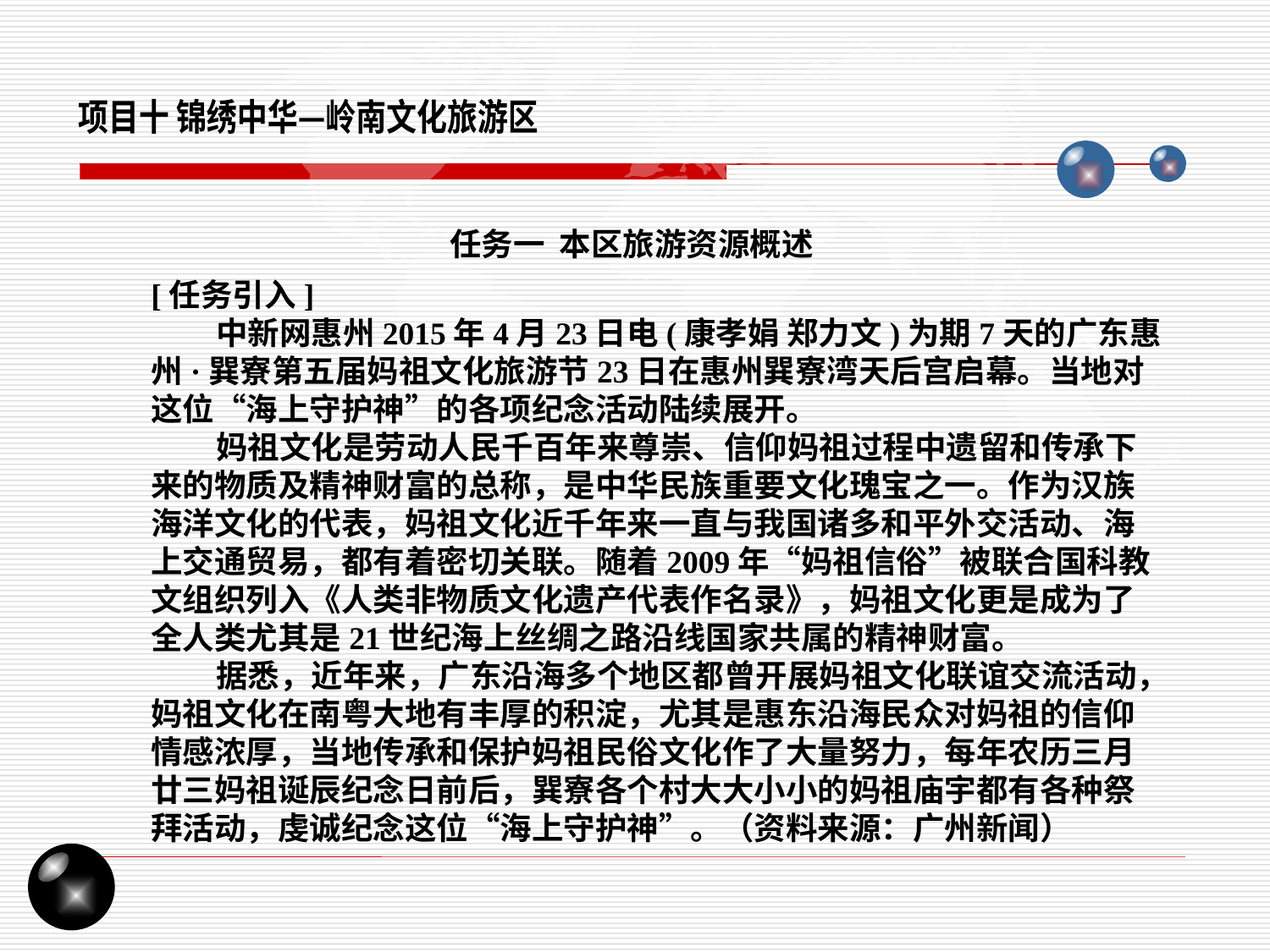

项目十 锦绣中华—岭南文化旅游区
任务一  本区旅游资源概述
[任务引入]
        中新网惠州2015年4月23日电(康孝娟 郑力文)为期7天的广东惠州·巽寮第五届妈祖文化旅游节23日在惠州巽寮湾天后宫启幕。当地对这位“海上守护神”的各项纪念活动陆续展开。
        妈祖文化是劳动人民千百年来尊崇、信仰妈祖过程中遗留和传承下来的物质及精神财富的总称，是中华民族重要文化瑰宝之一。作为汉族海洋文化的代表，妈祖文化近千年来一直与我国诸多和平外交活动、海上交通贸易，都有着密切关联。随着2009年“妈祖信俗”被联合国科教文组织列入《人类非物质文化遗产代表作名录》，妈祖文化更是成为了全人类尤其是21世纪海上丝绸之路沿线国家共属的精神财富。
        据悉，近年来，广东沿海多个地区都曾开展妈祖文化联谊交流活动，妈祖文化在南粤大地有丰厚的积淀，尤其是惠东沿海民众对妈祖的信仰情感浓厚，当地传承和保护妈祖民俗文化作了大量努力，每年农历三月廿三妈祖诞辰纪念日前后，巽寮各个村大大小小的妈祖庙宇都有各种祭拜活动，虔诚纪念这位“海上守护神”。（资料来源：广州新闻）